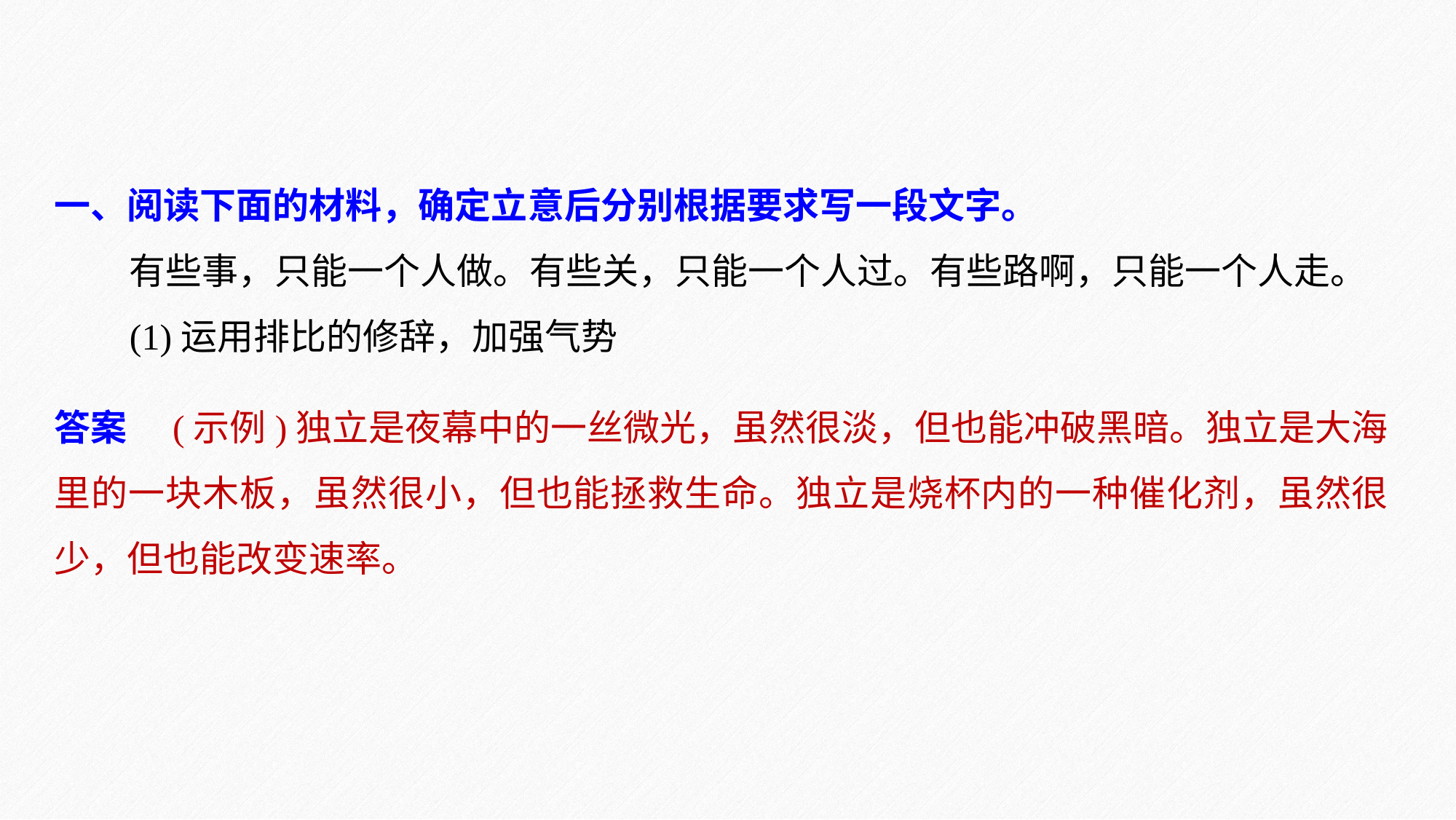

一、阅读下面的材料，确定立意后分别根据要求写一段文字。
有些事，只能一个人做。有些关，只能一个人过。有些路啊，只能一个人走。
(1)运用排比的修辞，加强气势
答案　(示例)独立是夜幕中的一丝微光，虽然很淡，但也能冲破黑暗。独立是大海里的一块木板，虽然很小，但也能拯救生命。独立是烧杯内的一种催化剂，虽然很少，但也能改变速率。